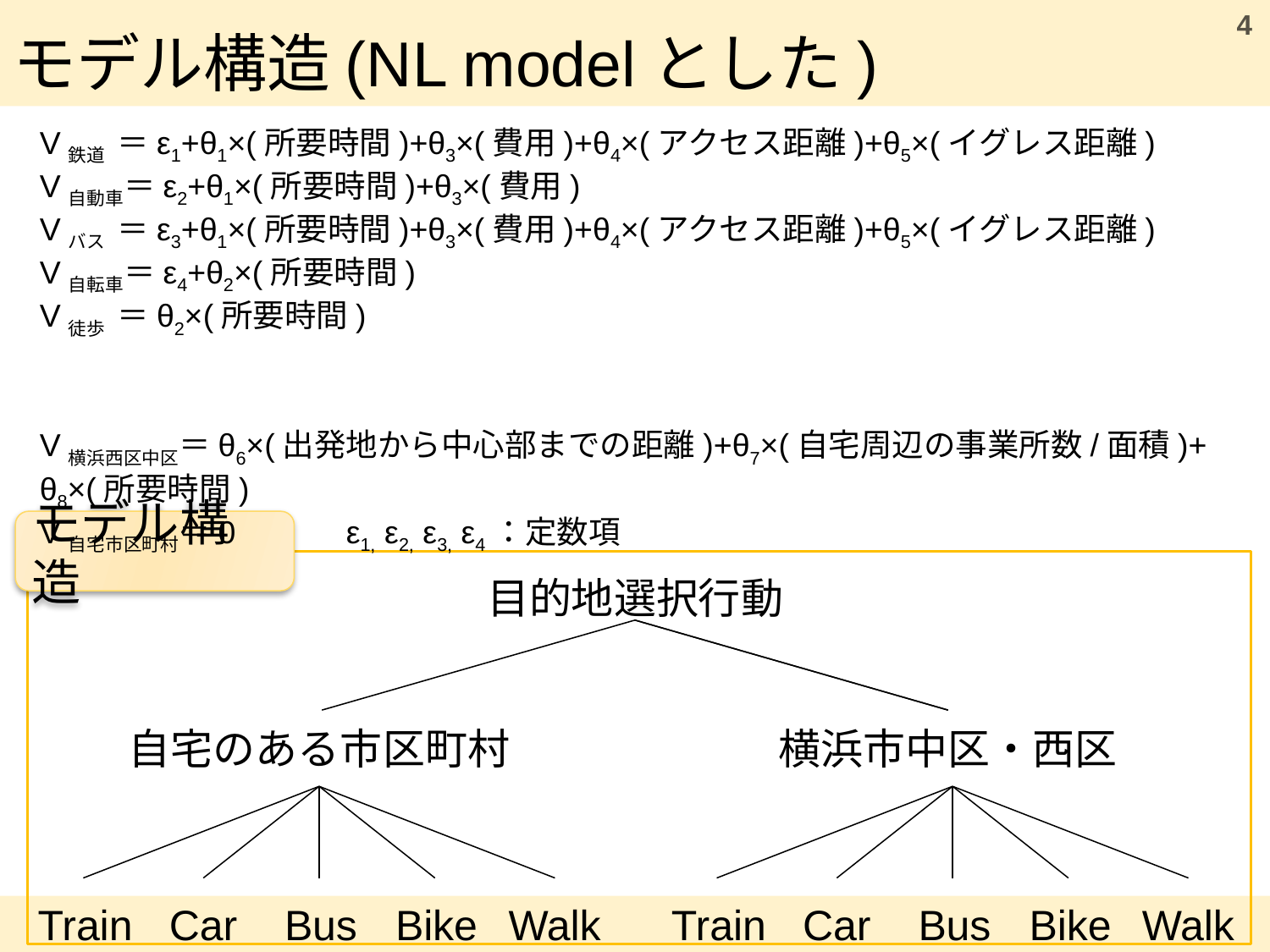

# モデル構造(NL modelとした)
4
V鉄道   ＝ε1+θ1×(所要時間)+θ3×(費用)+θ4×(アクセス距離)+θ5×(イグレス距離)
V自動車＝ε2+θ1×(所要時間)+θ3×(費用)
Vバス   ＝ε3+θ1×(所要時間)+θ3×(費用)+θ4×(アクセス距離)+θ5×(イグレス距離)
V自転車＝ε4+θ2×(所要時間)
V徒歩   ＝θ2×(所要時間)

V横浜西区中区＝θ6×(出発地から中心部までの距離)+θ7×(自宅周辺の事業所数/面積)+
θ8×(所要時間)
V自宅市区町村＝0　　　ε1, ε2, ε3, ε4：定数項
モデル構造

目的地選択行動
自宅のある市区町村
横浜市中区・西区
Train
Car
Bus
Bike
Walk
Train
Car
Bus
Bike
Walk